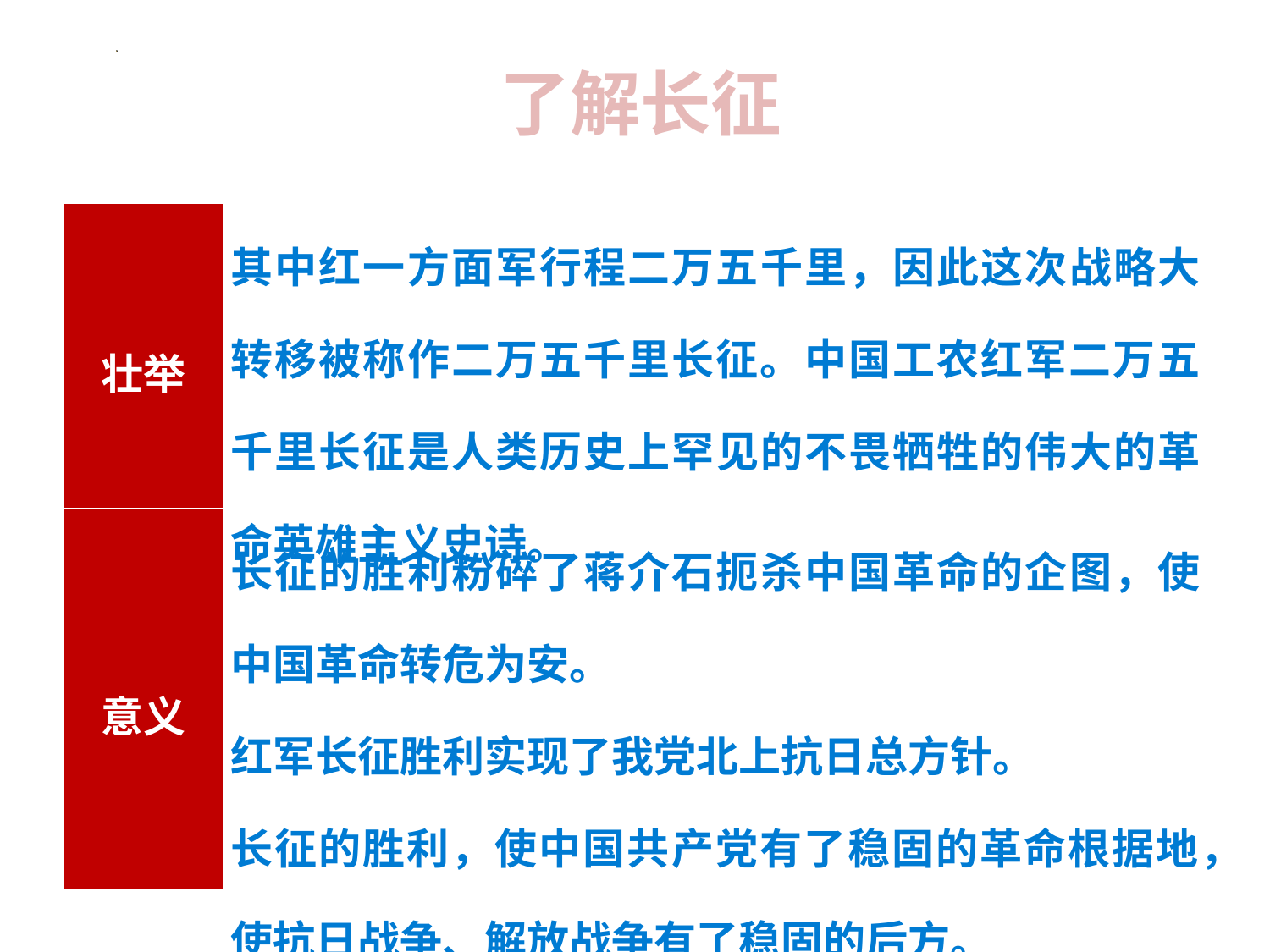

了解长征
| 壮举 | 其中红一方面军行程二万五千里，因此这次战略大转移被称作二万五千里长征。中国工农红军二万五千里长征是人类历史上罕见的不畏牺牲的伟大的革命英雄主义史诗。 |
| --- | --- |
| 意义 | 长征的胜利粉碎了蒋介石扼杀中国革命的企图，使中国革命转危为安。 红军长征胜利实现了我党北上抗日总方针。 长征的胜利，使中国共产党有了稳固的革命根据地，使抗日战争、解放战争有了稳固的后方。 |